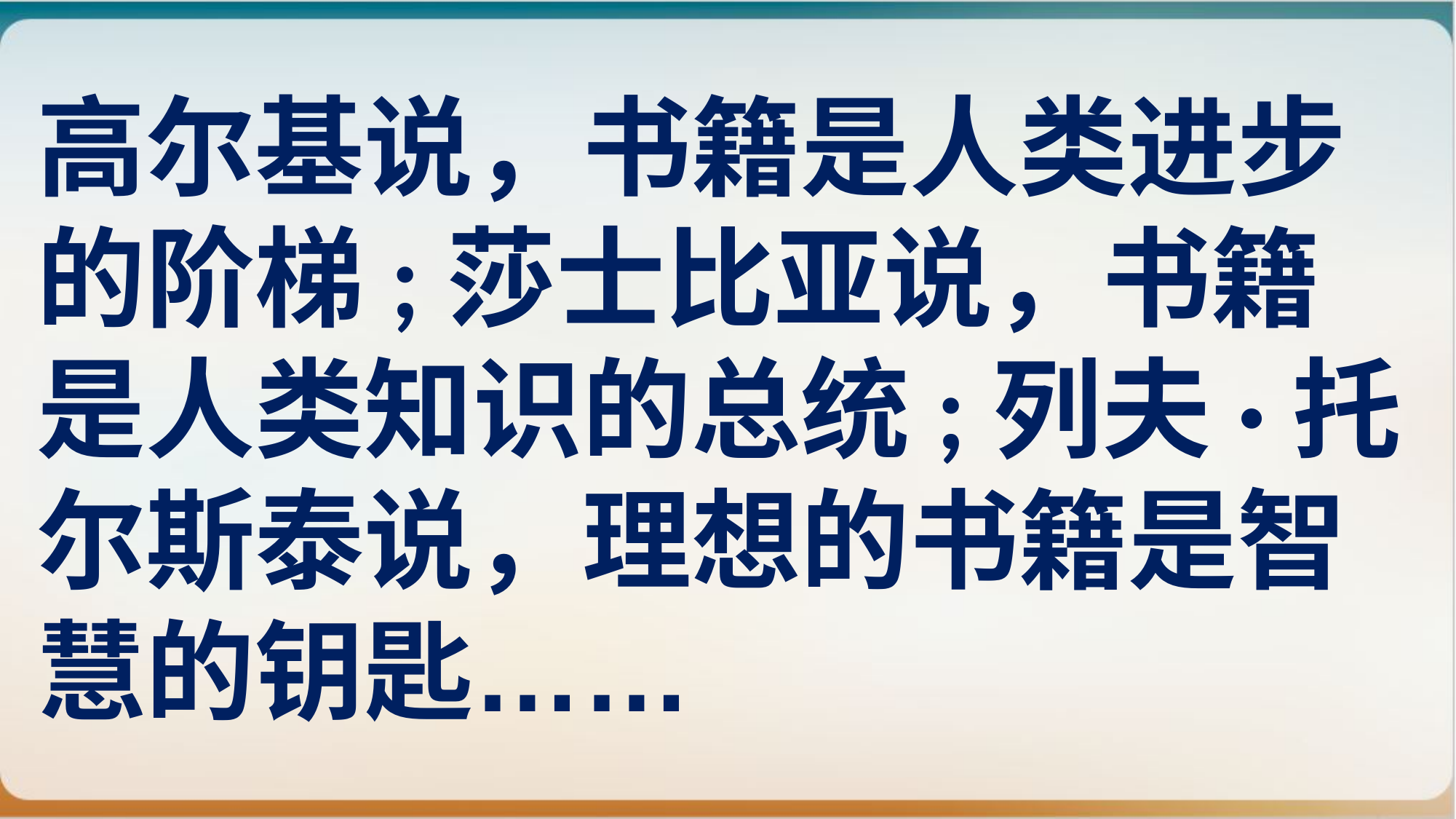

高尔基说，书籍是人类进步的阶梯;莎士比亚说，书籍是人类知识的总统;列夫·托尔斯泰说，理想的书籍是智慧的钥匙……